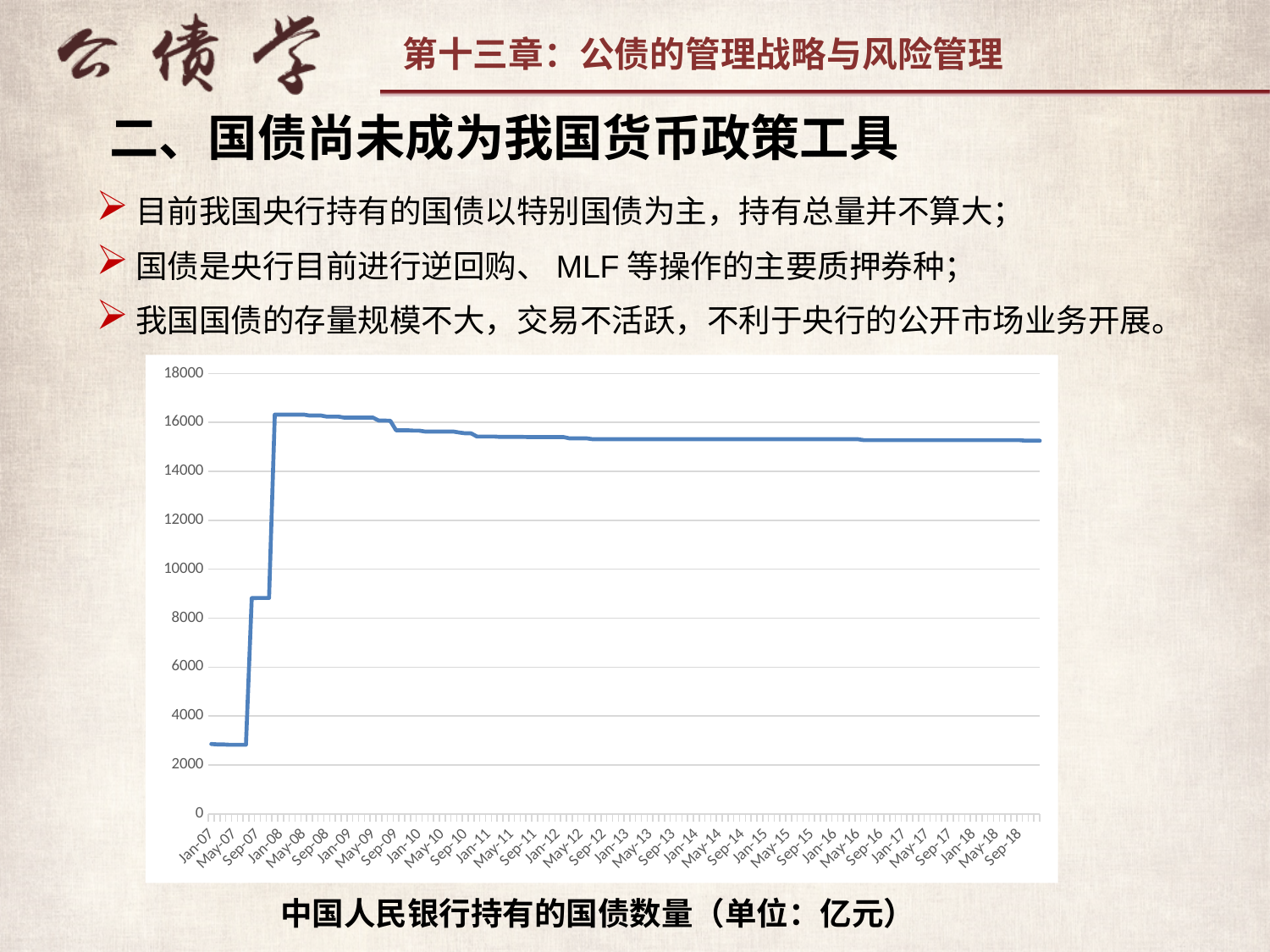

二、国债尚未成为我国货币政策工具
目前我国央行持有的国债以特别国债为主，持有总量并不算大；
国债是央行目前进行逆回购、MLF等操作的主要质押券种；
我国国债的存量规模不大，交易不活跃，不利于央行的公开市场业务开展。

### Chart

| Category |  |
|---|---|
| 39083 | 2856.41 |
| 39114 | 2839.26 |
| 39142 | 2839.26 |
| 39173 | 2825.75 |
| 39203 | 2825.75 |
| 39234 | 2825.75 |
| 39264 | 2825.75 |
| 39295 | 8819.66 |
| 39326 | 8825.32 |
| 39356 | 8825.32 |
| 39387 | 8825.32 |
| 39417 | 16317.71 |
| 39448 | 16317.71 |
| 39479 | 16317.71 |
| 39508 | 16317.71 |
| 39539 | 16317.71 |
| 39569 | 16317.71 |
| 39600 | 16279.77 |
| 39630 | 16279.77 |
| 39661 | 16279.77 |
| 39692 | 16233.94 |
| 39722 | 16233.94 |
| 39753 | 16233.94 |
| 39783 | 16195.99 |
| 39814 | 16195.99 |
| 39845 | 16195.99 |
| 39873 | 16195.99 |
| 39904 | 16195.99 |
| 39934 | 16195.99 |
| 39965 | 16073.8 |
| 39995 | 16073.8 |
| 40026 | 16064.88 |
| 40057 | 15676.74 |
| 40087 | 15676.74 |
| 40118 | 15676.74 |
| 40148 | 15661.97 |
| 40179 | 15661.97 |
| 40210 | 15625.89 |
| 40238 | 15625.89 |
| 40269 | 15621.19 |
| 40299 | 15621.19 |
| 40330 | 15621.19 |
| 40360 | 15621.19 |
| 40391 | 15583.11 |
| 40422 | 15551.85 |
| 40452 | 15551.85 |
| 40483 | 15421.11 |
| 40513 | 15421.11 |
| 40544 | 15421.11 |
| 40575 | 15421.11 |
| 40603 | 15404.83 |
| 40634 | 15404.83 |
| 40664 | 15404.83 |
| 40695 | 15404.83 |
| 40725 | 15404.83 |
| 40756 | 15399.73 |
| 40787 | 15399.73 |
| 40817 | 15399.73 |
| 40848 | 15399.73 |
| 40878 | 15399.73 |
| 40909 | 15399.73 |
| 40940 | 15399.73 |
| 40969 | 15349.06 |
| 41000 | 15349.06 |
| 41030 | 15349.06 |
| 41061 | 15349.06 |
| 41091 | 15313.69 |
| 41122 | 15313.69 |
| 41153 | 15313.69 |
| 41183 | 15313.69 |
| 41214 | 15313.69 |
| 41244 | 15313.69 |
| 41275 | 15313.69 |
| 41306 | 15313.69 |
| 41334 | 15313.69 |
| 41365 | 15312.73 |
| 41395 | 15312.73 |
| 41426 | 15312.73 |
| 41456 | 15312.73 |
| 41487 | 15312.73 |
| 41518 | 15312.73 |
| 41548 | 15312.73 |
| 41579 | 15312.73 |
| 41609 | 15312.73 |
| 41640 | 15312.73 |
| 41671 | 15312.73 |
| 41699 | 15312.73 |
| 41730 | 15312.73 |
| 41760 | 15312.73 |
| 41791 | 15312.73 |
| 41821 | 15312.73 |
| 41852 | 15312.73 |
| 41883 | 15312.73 |
| 41913 | 15312.73 |
| 41944 | 15312.73 |
| 41974 | 15312.73 |
| 42005 | 15312.73 |
| 42036 | 15312.73 |
| 42064 | 15312.73 |
| 42095 | 15312.73 |
| 42125 | 15312.73 |
| 42156 | 15312.73 |
| 42186 | 15312.73 |
| 42217 | 15312.73 |
| 42248 | 15312.73 |
| 42278 | 15312.73 |
| 42309 | 15312.73 |
| 42339 | 15312.73 |
| 42370 | 15312.73 |
| 42401 | 15312.73 |
| 42430 | 15312.73 |
| 42461 | 15312.73 |
| 42491 | 15312.73 |
| 42522 | 15274.09 |
| 42552 | 15274.09 |
| 42583 | 15274.09 |
| 42614 | 15274.09 |
| 42644 | 15274.09 |
| 42675 | 15274.09 |
| 42705 | 15274.09 |
| 42736 | 15274.09 |
| 42767 | 15274.09 |
| 42795 | 15274.09 |
| 42826 | 15274.09 |
| 42856 | 15274.09 |
| 42887 | 15274.09 |
| 42917 | 15274.09 |
| 42948 | 15274.09 |
| 42979 | 15274.09 |
| 43009 | 15274.09 |
| 43040 | 15274.09 |
| 43070 | 15274.09 |
| 43101 | 15274.09 |
| 43132 | 15274.09 |
| 43160 | 15274.09 |
| 43191 | 15274.09 |
| 43221 | 15274.09 |
| 43252 | 15274.09 |
| 43282 | 15274.09 |
| 43313 | 15274.09 |
| 43344 | 15274.09 |
| 43374 | 15250.24 |
| 43405 | 15250.24 |
| 43435 | 15250.24 |
| 43466 | 15250.24 |
| 43497 | 15250.24 |
| 43525 | 15250.24 |
| 43556 | 15250.24 |
| 43586 | 15250.24 |
| 43617 | 15250.24 |
| 43647 | 15250.24 |
| 43678 | 15250.24 |
| 43709 | 15250.24 |
| 43739 | 15250.24 |
| 43770 | 15250.24 |
| 43800 | 15250.24 |
16
中国人民银行持有的国债数量（单位：亿元）